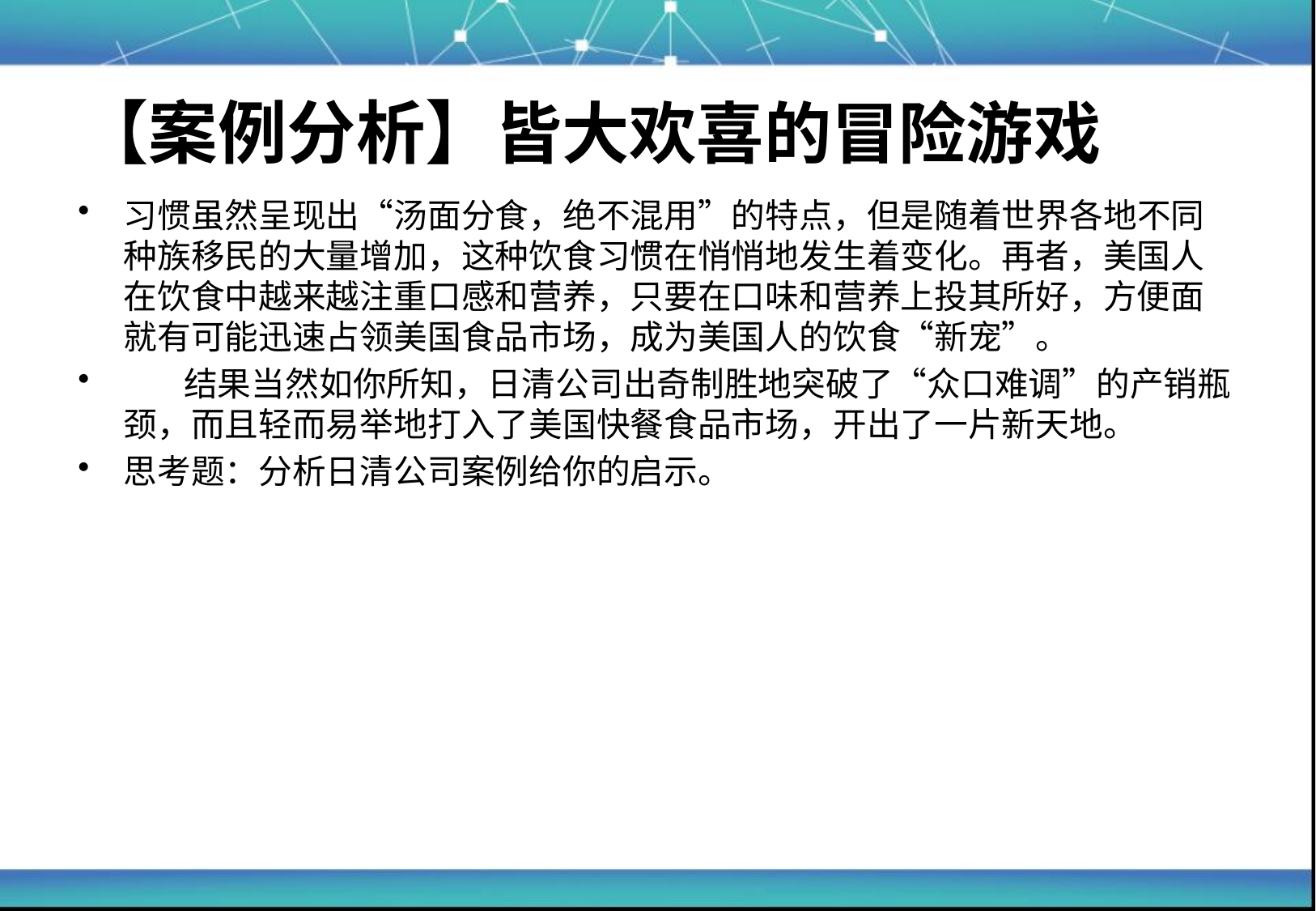

# 【案例分析】皆大欢喜的冒险游戏
习惯虽然呈现出“汤面分食，绝不混用”的特点，但是随着世界各地不同种族移民的大量增加，这种饮食习惯在悄悄地发生着变化。再者，美国人在饮食中越来越注重口感和营养，只要在口味和营养上投其所好，方便面就有可能迅速占领美国食品市场，成为美国人的饮食“新宠”。
       结果当然如你所知，日清公司出奇制胜地突破了“众口难调”的产销瓶颈，而且轻而易举地打入了美国快餐食品市场，开出了一片新天地。
思考题：分析日清公司案例给你的启示。